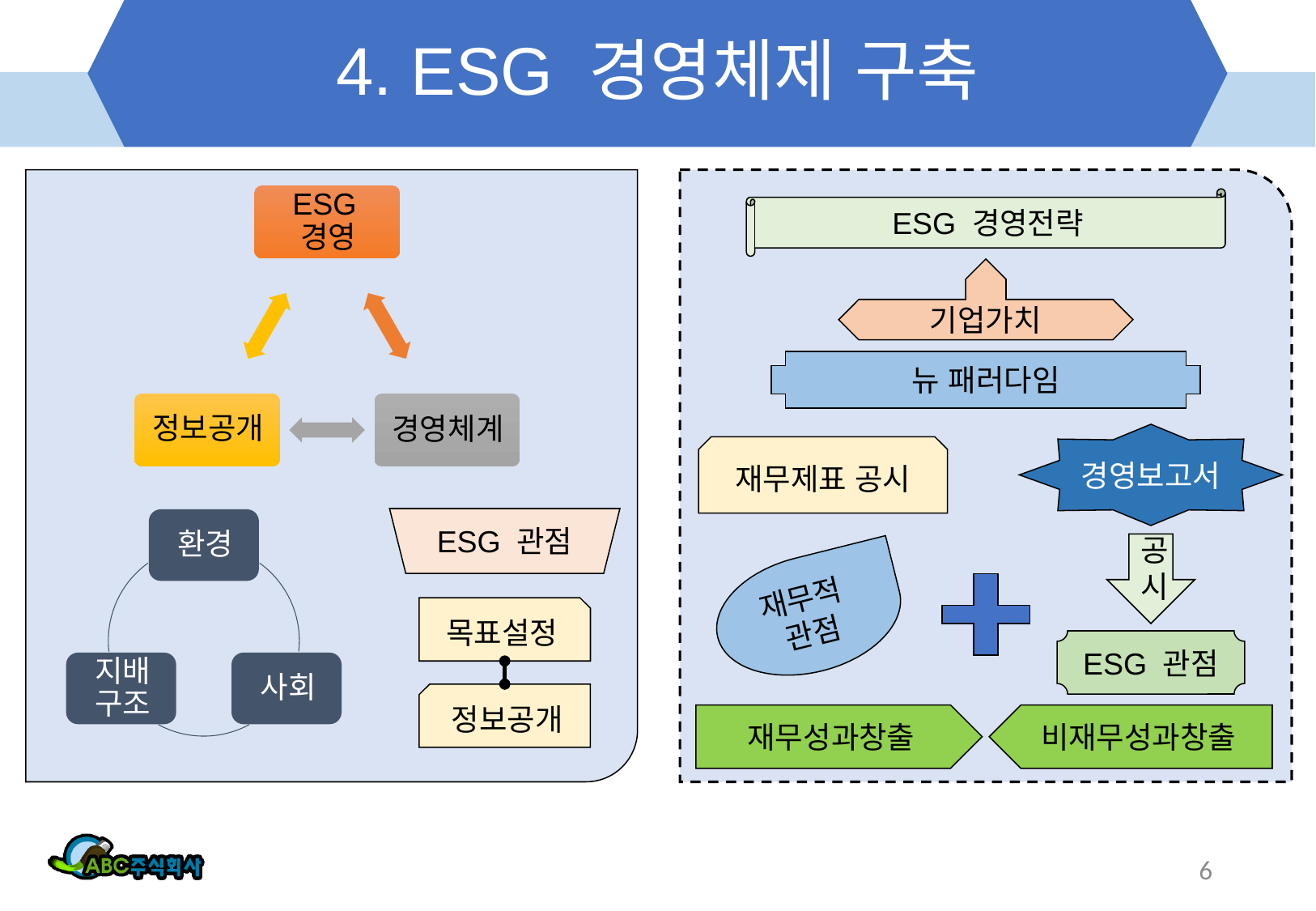

# 4. ESG 경영체제 구축

ESG경영

경영체계

정보공개

ESG 경영전략
기업가치
뉴 패러다임
경영보고서
재무제표 공시

환경
사회
지배구조
ESG 관점
공시
재무적
관점

목표설정
ESG 관점
정보공개
재무성과창출
비재무성과창출
6